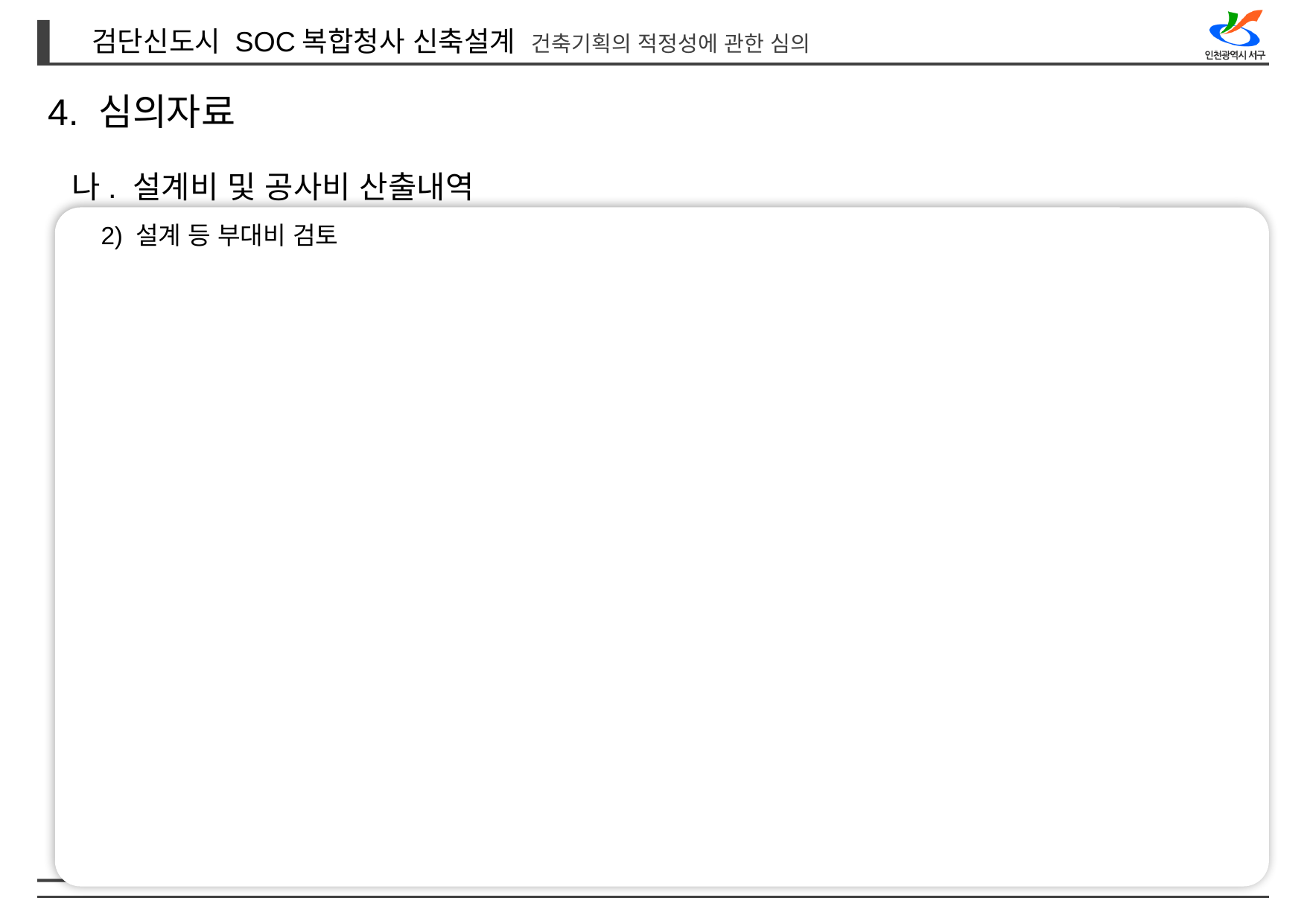

4. 심의자료
나. 설계비 및 공사비 산출내역

2) 설계 등 부대비 검토